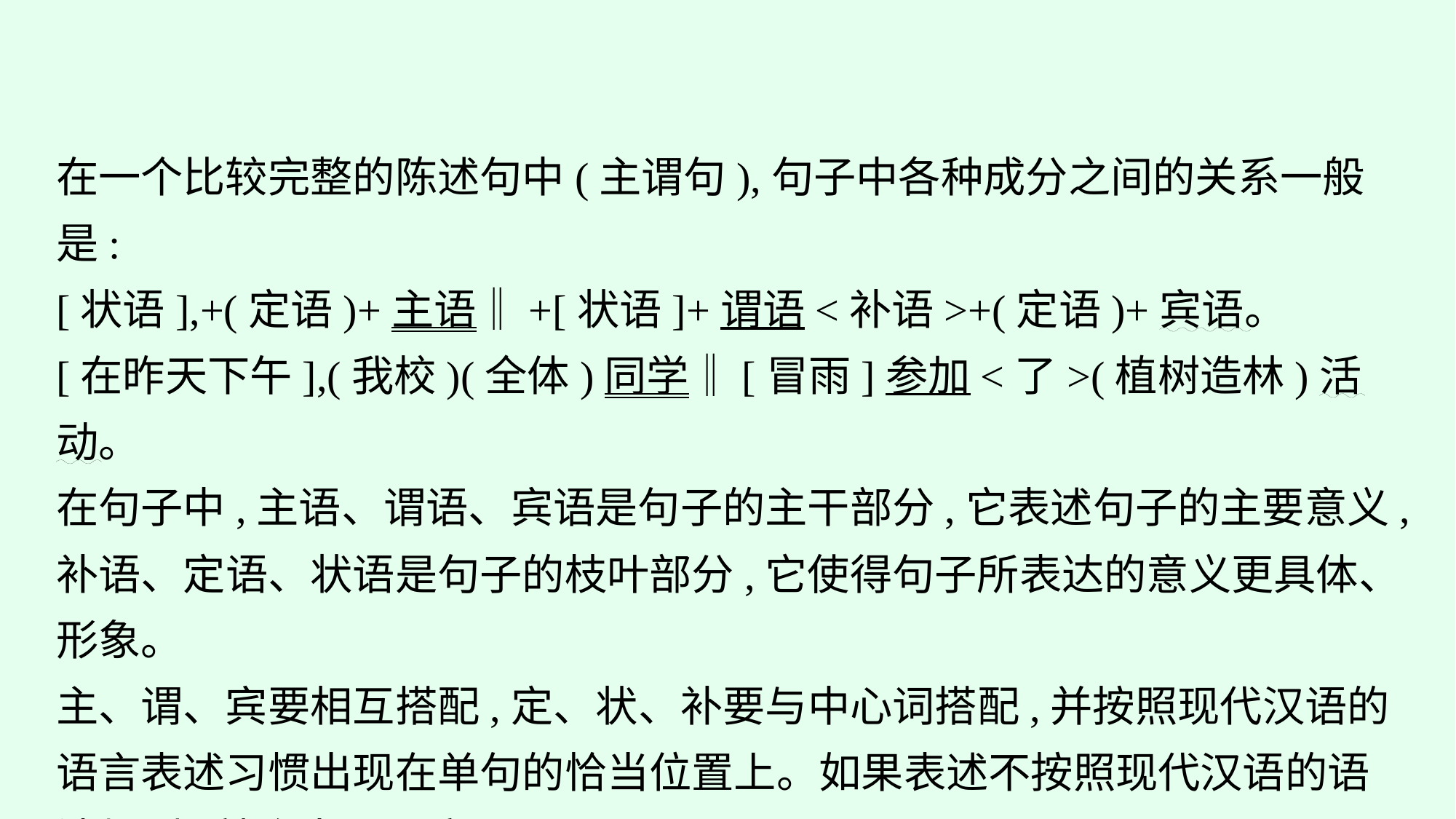

在一个比较完整的陈述句中(主谓句),句子中各种成分之间的关系一般是:
[状语],+(定语)+主语‖+[状语]+谓语<补语>+(定语)+宾语。
[在昨天下午],(我校)(全体)同学‖[冒雨]参加<了>(植树造林)活动。
在句子中,主语、谓语、宾语是句子的主干部分,它表述句子的主要意义,补语、定语、状语是句子的枝叶部分,它使得句子所表达的意义更具体、形象。
主、谓、宾要相互搭配,定、状、补要与中心词搭配,并按照现代汉语的语言表述习惯出现在单句的恰当位置上。如果表述不按照现代汉语的语法规则,就会出现语病。